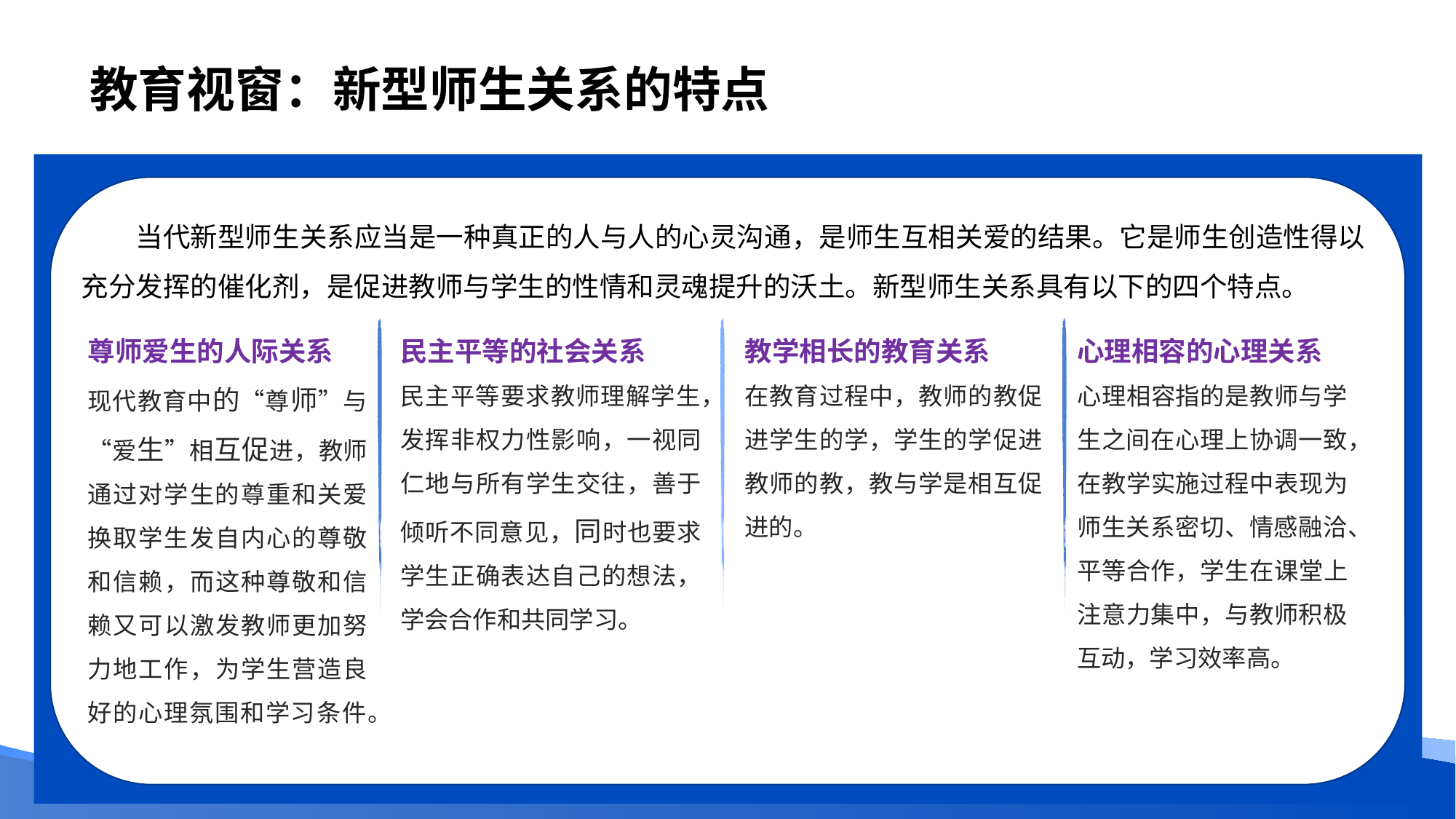

# 教育视窗：新型师生关系的特点

当代新型师生关系应当是一种真正的人与人的心灵沟通，是师生互相关爱的结果。它是师生创造性得以充分发挥的催化剂，是促进教师与学生的性情和灵魂提升的沃土。新型师生关系具有以下的四个特点。
尊师爱生的人际关系
现代教育中的“尊师”与“爱生”相互促进，教师通过对学生的尊重和关爱换取学生发自内心的尊敬和信赖，而这种尊敬和信赖又可以激发教师更加努力地工作，为学生营造良好的心理氛围和学习条件。

民主平等的社会关系
民主平等要求教师理解学生，发挥非权力性影响，一视同仁地与所有学生交往，善于倾听不同意见，同时也要求学生正确表达自己的想法，学会合作和共同学习。

教学相长的教育关系
在教育过程中，教师的教促进学生的学，学生的学促进教师的教，教与学是相互促进的。

心理相容的心理关系
心理相容指的是教师与学生之间在心理上协调一致，在教学实施过程中表现为师生关系密切、情感融洽、平等合作，学生在课堂上注意力集中，与教师积极互动，学习效率高。